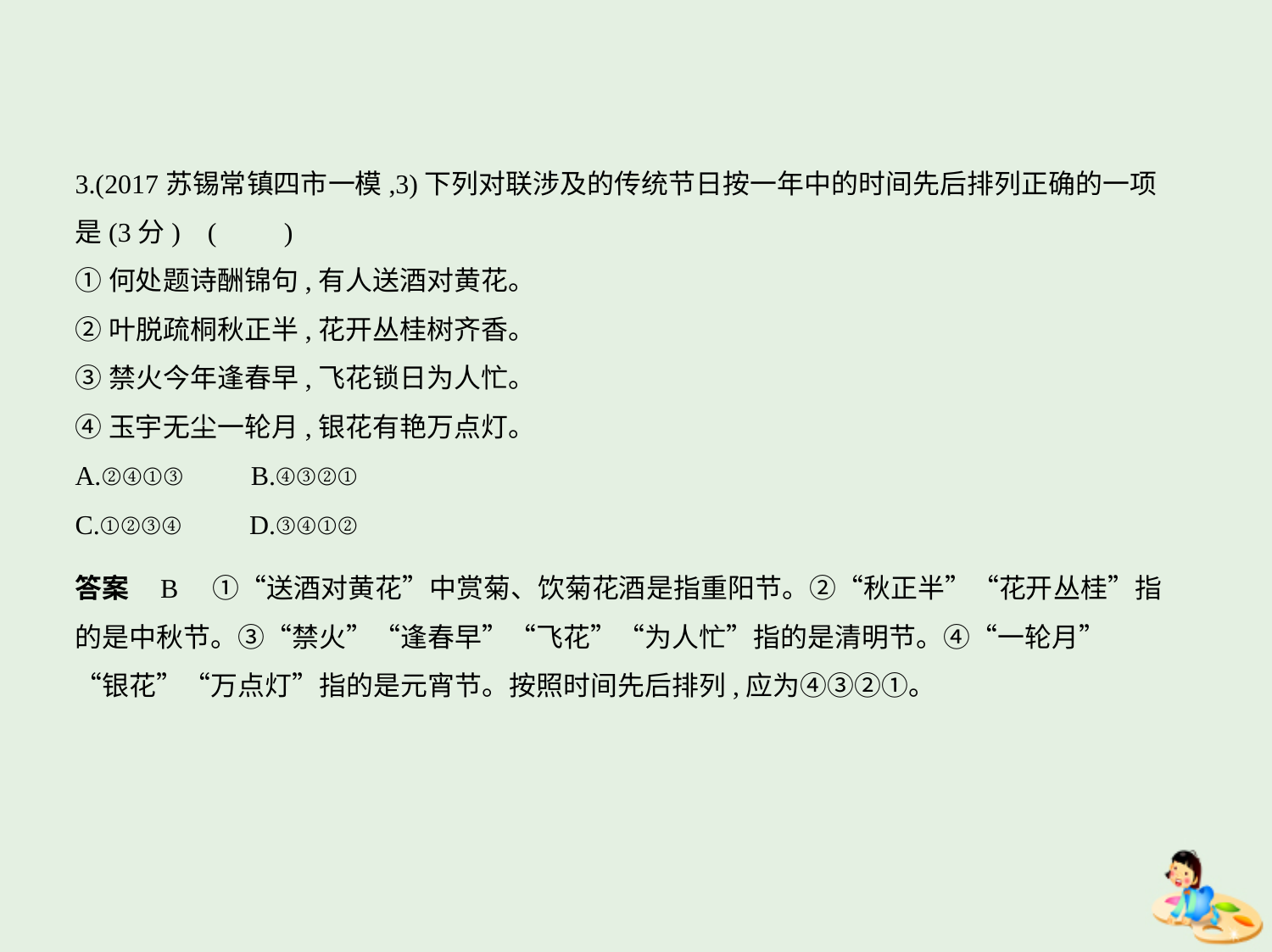

3.(2017苏锡常镇四市一模,3)下列对联涉及的传统节日按一年中的时间先后排列正确的一项
是(3分) (　　)
①何处题诗酬锦句,有人送酒对黄花。
②叶脱疏桐秋正半,花开丛桂树齐香。
③禁火今年逢春早,飞花锁日为人忙。
④玉宇无尘一轮月,银花有艳万点灯。
A.②④①③　　B.④③②①
C.①②③④　　D.③④①②
答案    B　①“送酒对黄花”中赏菊、饮菊花酒是指重阳节。②“秋正半”“花开丛桂”指
的是中秋节。③“禁火”“逢春早”“飞花”“为人忙”指的是清明节。④“一轮月”
“银花”“万点灯”指的是元宵节。按照时间先后排列,应为④③②①。